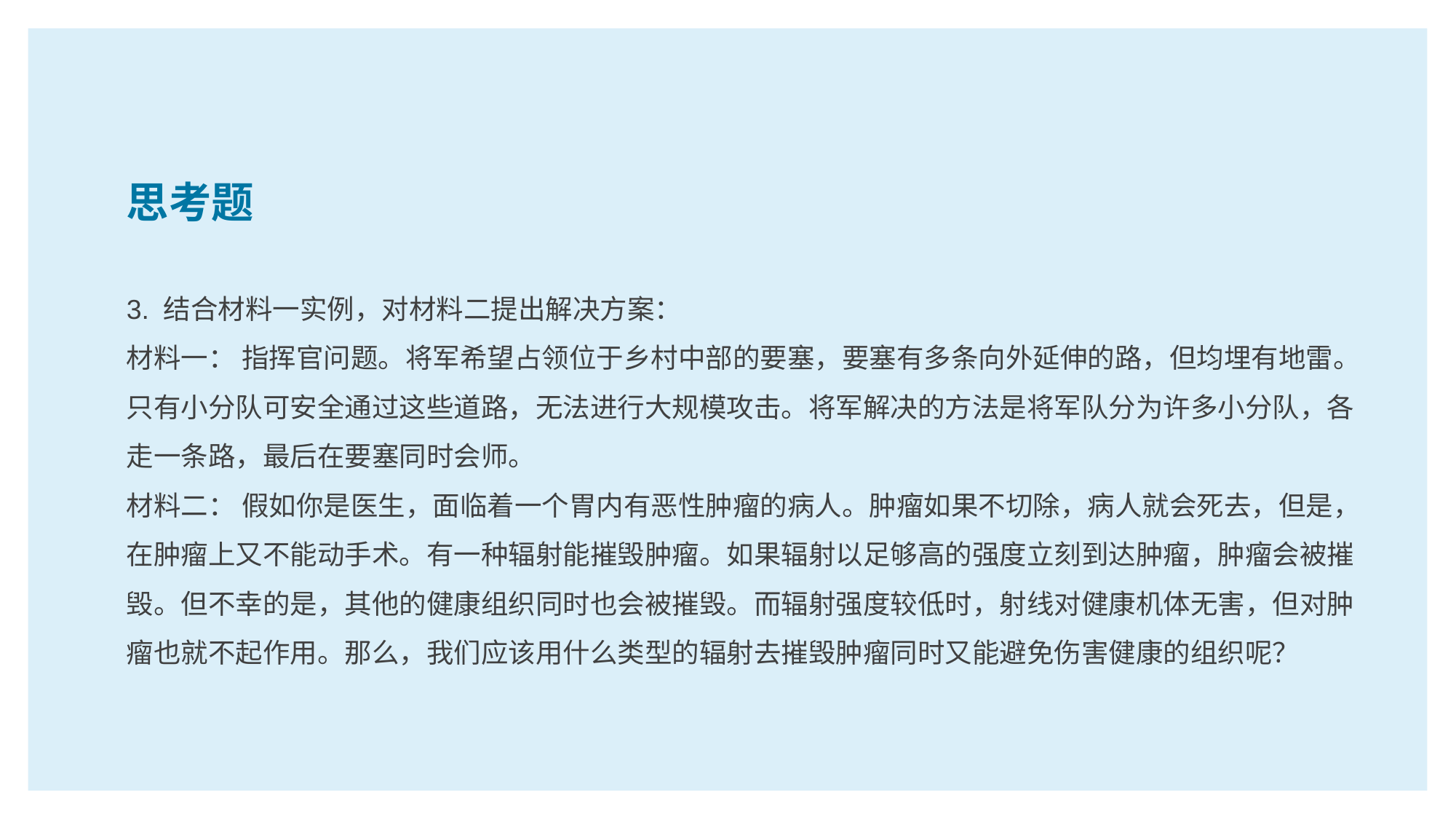

思考题

3. 结合材料一实例，对材料二提出解决方案：
材料一： 指挥官问题。将军希望占领位于乡村中部的要塞，要塞有多条向外延伸的路，但均埋有地雷。只有小分队可安全通过这些道路，无法进行大规模攻击。将军解决的方法是将军队分为许多小分队，各走一条路，最后在要塞同时会师。
材料二： 假如你是医生，面临着一个胃内有恶性肿瘤的病人。肿瘤如果不切除，病人就会死去，但是，在肿瘤上又不能动手术。有一种辐射能摧毁肿瘤。如果辐射以足够高的强度立刻到达肿瘤，肿瘤会被摧毁。但不幸的是，其他的健康组织同时也会被摧毁。而辐射强度较低时，射线对健康机体无害，但对肿瘤也就不起作用。那么，我们应该用什么类型的辐射去摧毁肿瘤同时又能避免伤害健康的组织呢？